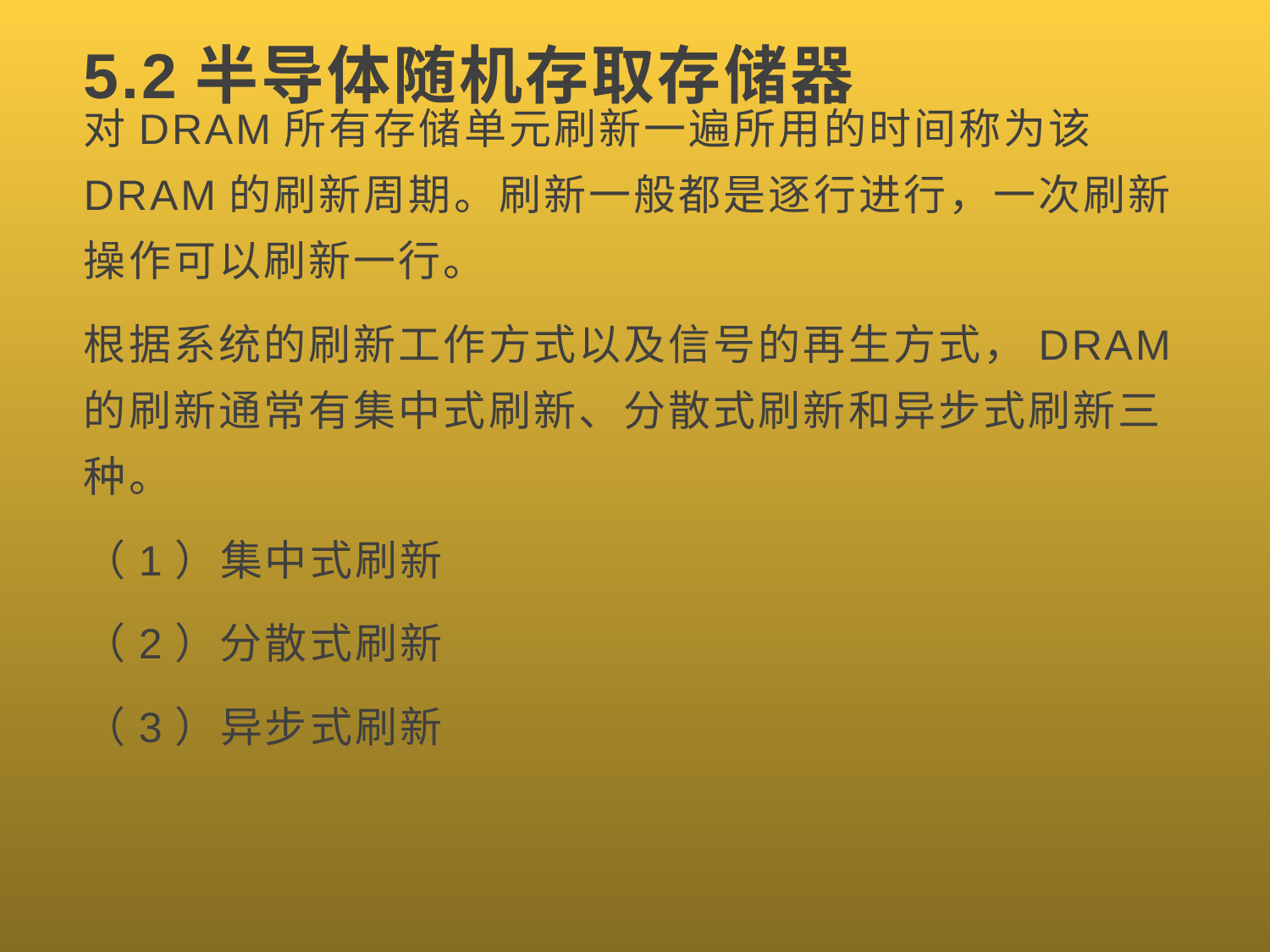

# 5.2半导体随机存取存储器
对DRAM所有存储单元刷新一遍所用的时间称为该DRAM的刷新周期。刷新一般都是逐行进行，一次刷新操作可以刷新一行。
根据系统的刷新工作方式以及信号的再生方式，DRAM的刷新通常有集中式刷新、分散式刷新和异步式刷新三种。
（1）集中式刷新
（2）分散式刷新
（3）异步式刷新